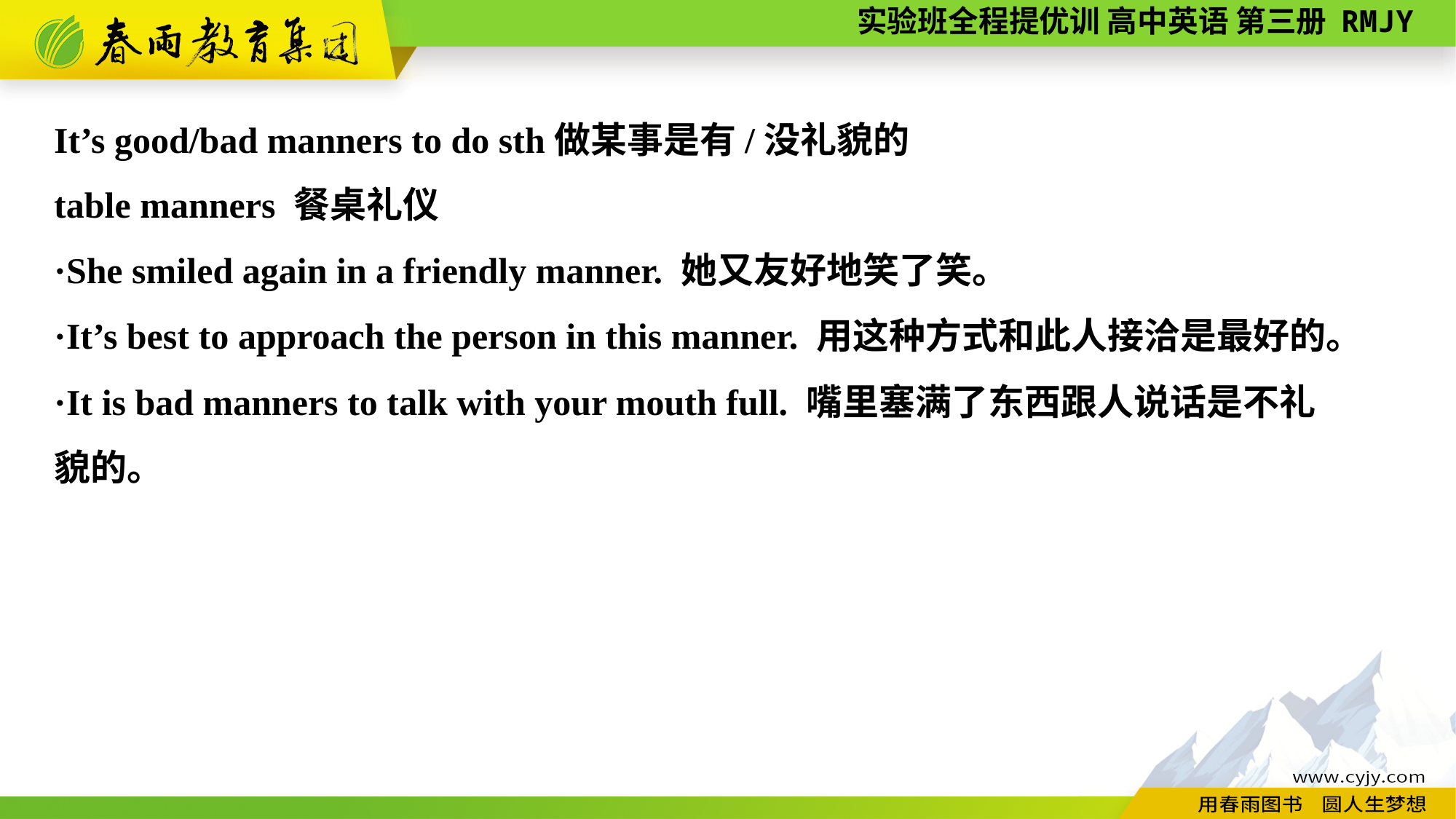

It’s good/bad manners to do sth做某事是有/没礼貌的
table manners 餐桌礼仪
·She smiled again in a friendly manner. 她又友好地笑了笑。
·It’s best to approach the person in this manner. 用这种方式和此人接洽是最好的。
·It is bad manners to talk with your mouth full. 嘴里塞满了东西跟人说话是不礼
貌的。